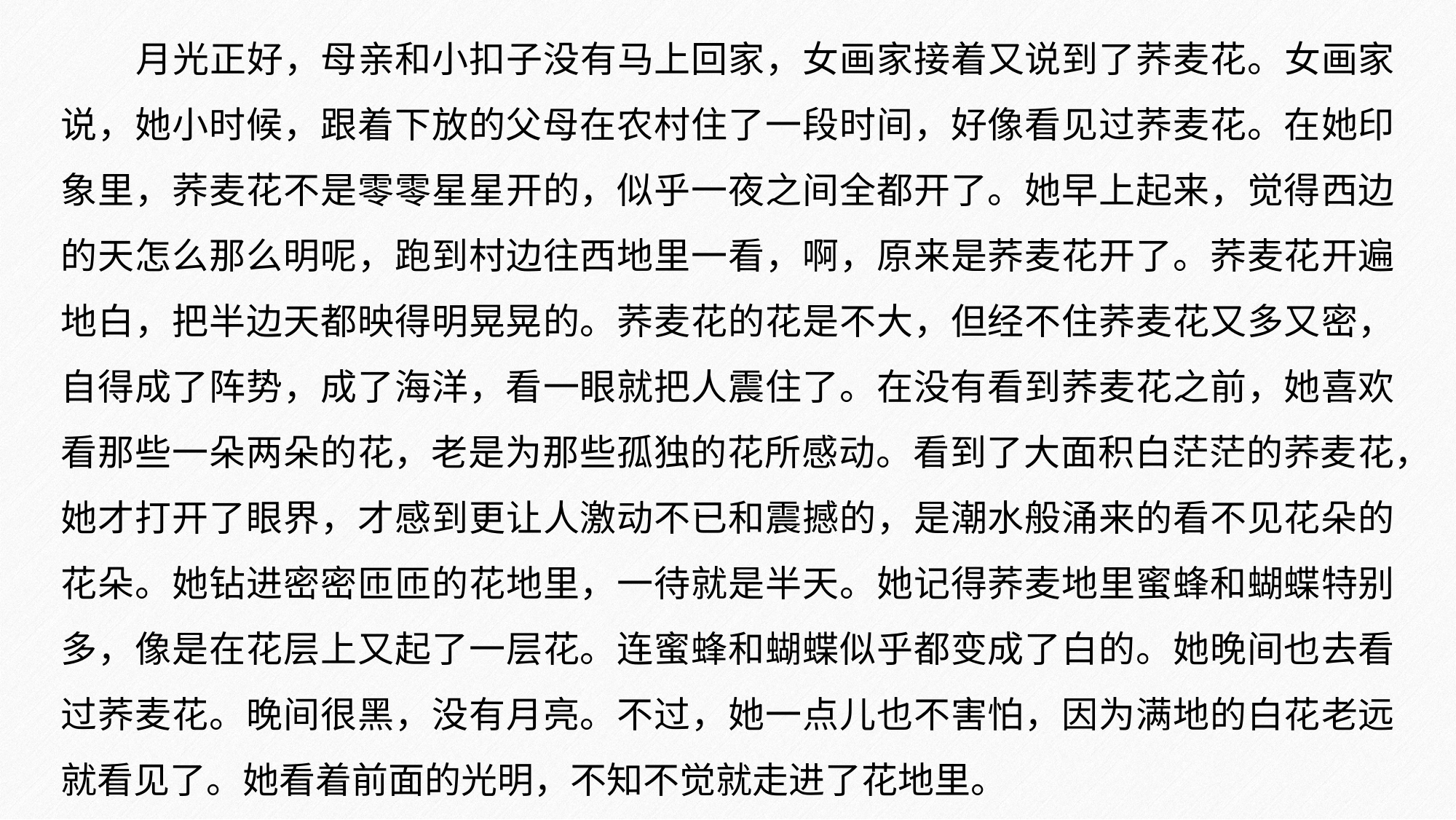

月光正好，母亲和小扣子没有马上回家，女画家接着又说到了荞麦花。女画家说，她小时候，跟着下放的父母在农村住了一段时间，好像看见过荞麦花。在她印象里，荞麦花不是零零星星开的，似乎一夜之间全都开了。她早上起来，觉得西边的天怎么那么明呢，跑到村边往西地里一看，啊，原来是荞麦花开了。荞麦花开遍地白，把半边天都映得明晃晃的。荞麦花的花是不大，但经不住荞麦花又多又密，自得成了阵势，成了海洋，看一眼就把人震住了。在没有看到荞麦花之前，她喜欢看那些一朵两朵的花，老是为那些孤独的花所感动。看到了大面积白茫茫的荞麦花，她才打开了眼界，才感到更让人激动不已和震撼的，是潮水般涌来的看不见花朵的花朵。她钻进密密匝匝的花地里，一待就是半天。她记得荞麦地里蜜蜂和蝴蝶特别多，像是在花层上又起了一层花。连蜜蜂和蝴蝶似乎都变成了白的。她晚间也去看过荞麦花。晚间很黑，没有月亮。不过，她一点儿也不害怕，因为满地的白花老远就看见了。她看着前面的光明，不知不觉就走进了花地里。